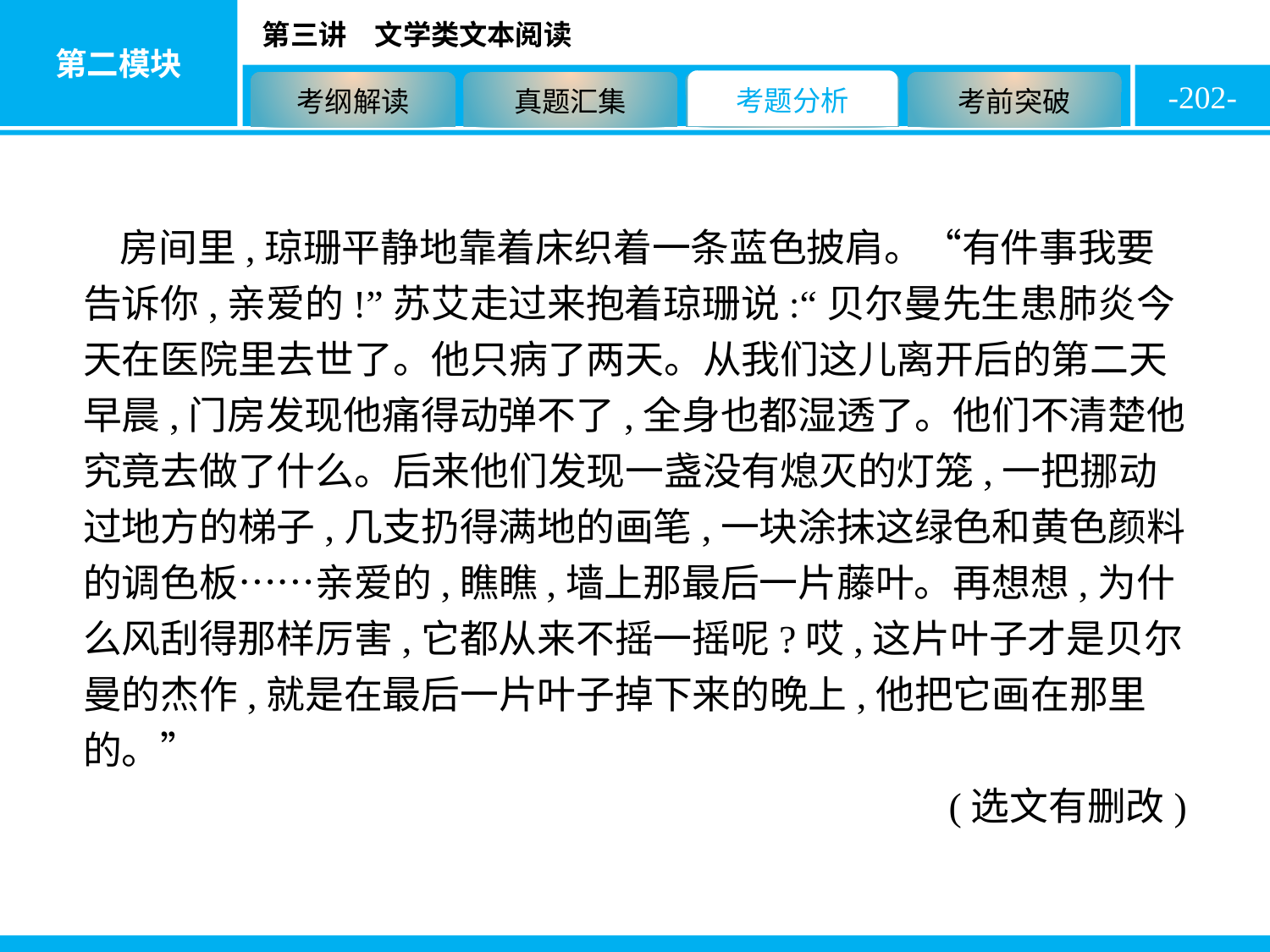

-202-
房间里,琼珊平静地靠着床织着一条蓝色披肩。“有件事我要告诉你,亲爱的!”苏艾走过来抱着琼珊说:“贝尔曼先生患肺炎今天在医院里去世了。他只病了两天。从我们这儿离开后的第二天早晨,门房发现他痛得动弹不了,全身也都湿透了。他们不清楚他究竟去做了什么。后来他们发现一盏没有熄灭的灯笼,一把挪动过地方的梯子,几支扔得满地的画笔,一块涂抹这绿色和黄色颜料的调色板……亲爱的,瞧瞧,墙上那最后一片藤叶。再想想,为什么风刮得那样厉害,它都从来不摇一摇呢?哎,这片叶子才是贝尔曼的杰作,就是在最后一片叶子掉下来的晚上,他把它画在那里的。”
(选文有删改)